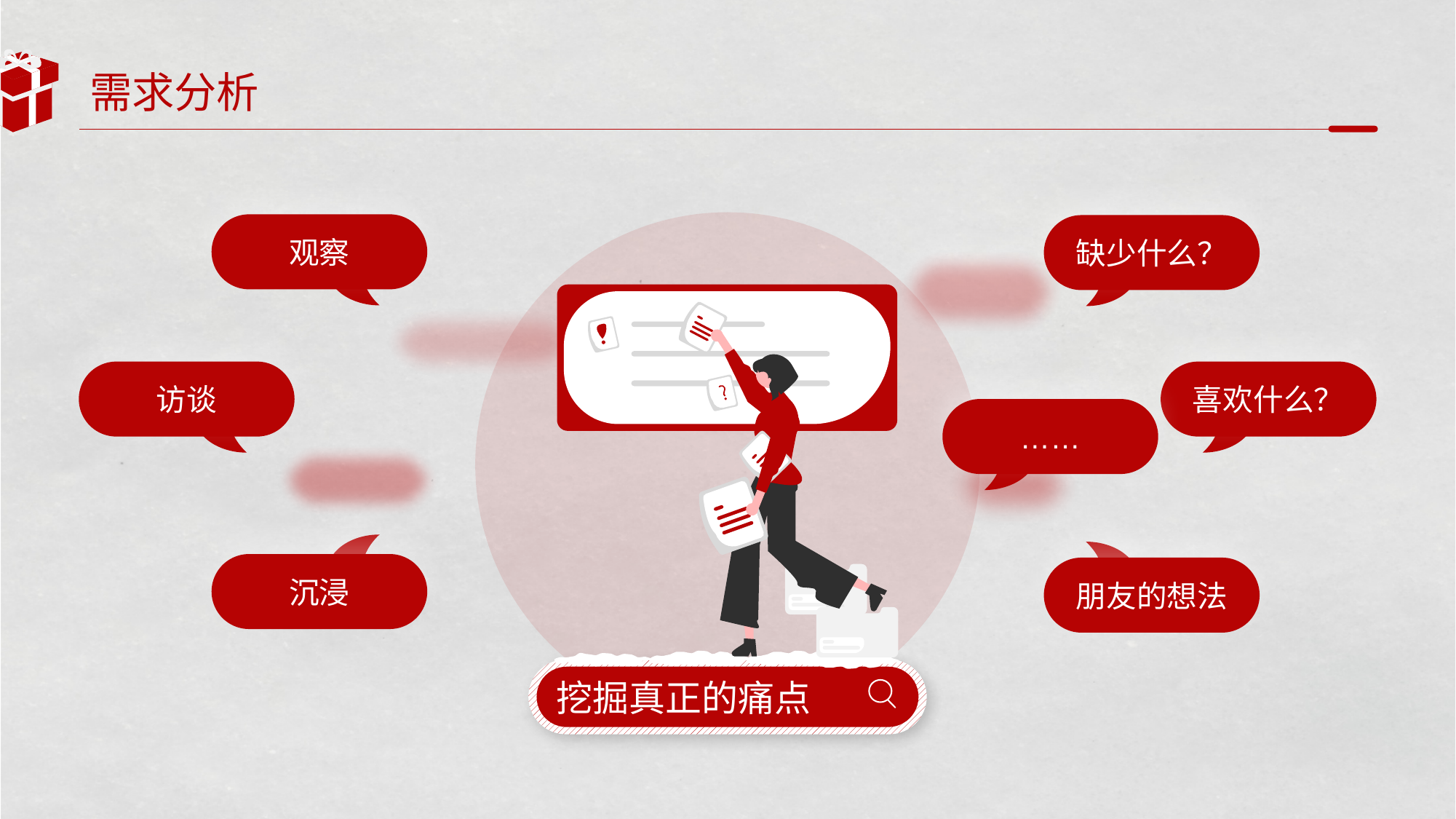

# 需求分析

观察

缺少什么？

访谈

喜欢什么？

……

沉浸

朋友的想法

挖掘真正的痛点